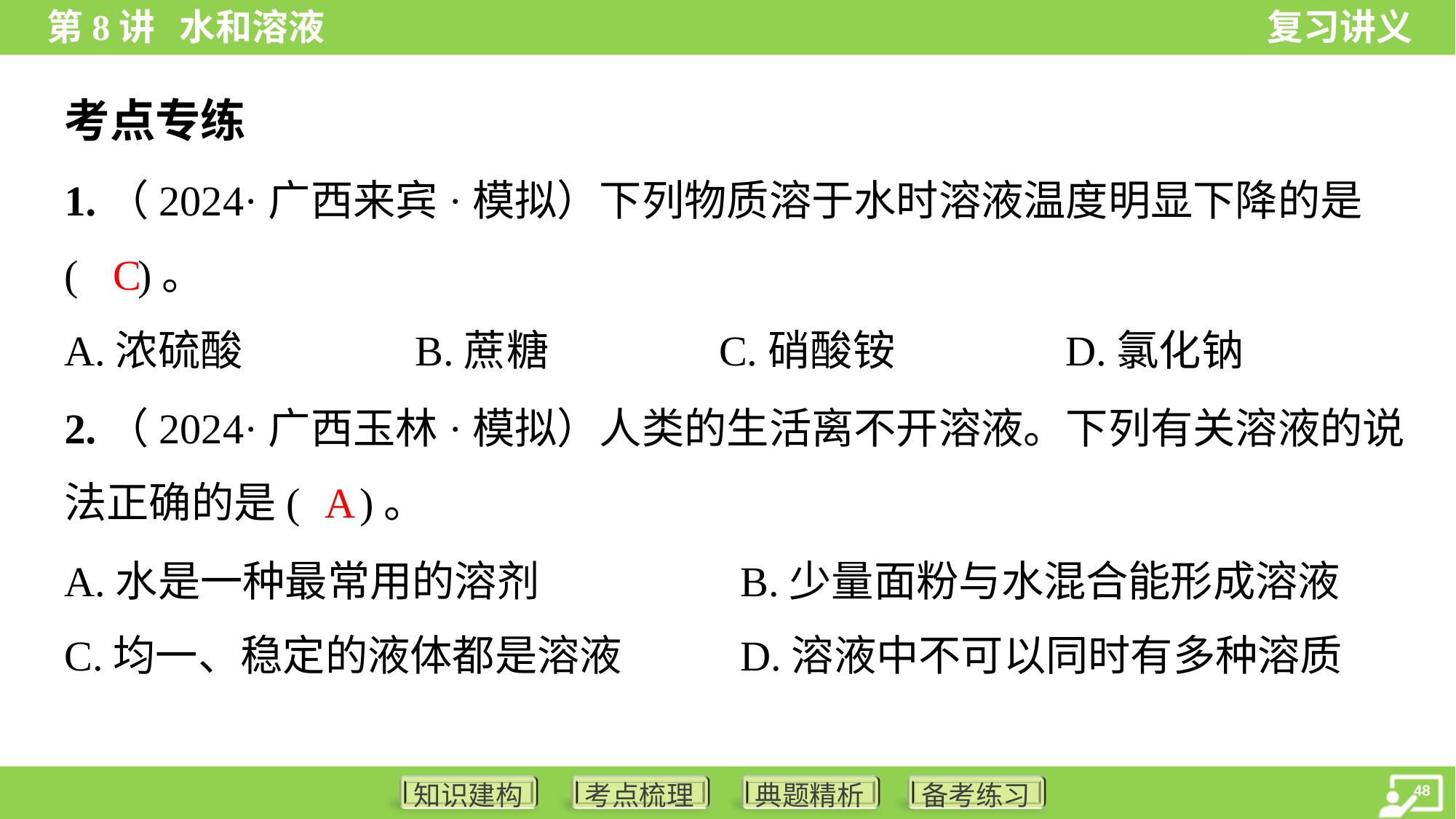

考点专练
1.（2024·广西来宾·模拟）下列物质溶于水时溶液温度明显下降的是
(     )。
C
A.浓硫酸	B.蔗糖	C.硝酸铵	D.氯化钠
2.（2024·广西玉林·模拟）人类的生活离不开溶液。下列有关溶液的说
法正确的是(     )。
A
A.水是一种最常用的溶剂	B.少量面粉与水混合能形成溶液
C.均一、稳定的液体都是溶液	D.溶液中不可以同时有多种溶质